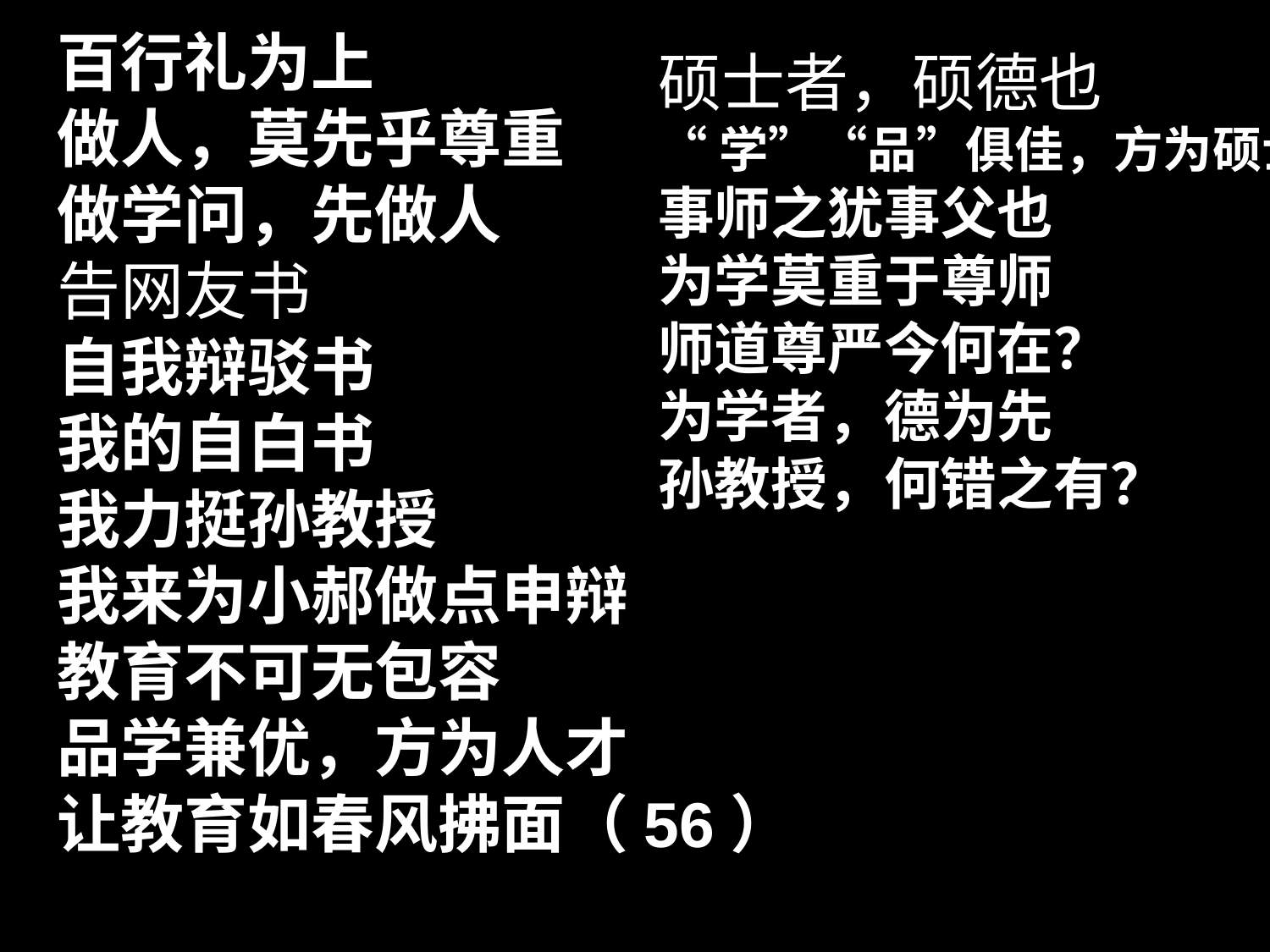

百行礼为上
做人，莫先乎尊重
做学问，先做人
告网友书
自我辩驳书
我的自白书
我力挺孙教授
我来为小郝做点申辩
教育不可无包容
品学兼优，方为人才
让教育如春风拂面（56）
硕士者，硕德也
“学”“品”俱佳，方为硕士
事师之犹事父也
为学莫重于尊师
师道尊严今何在？
为学者，德为先
孙教授，何错之有？